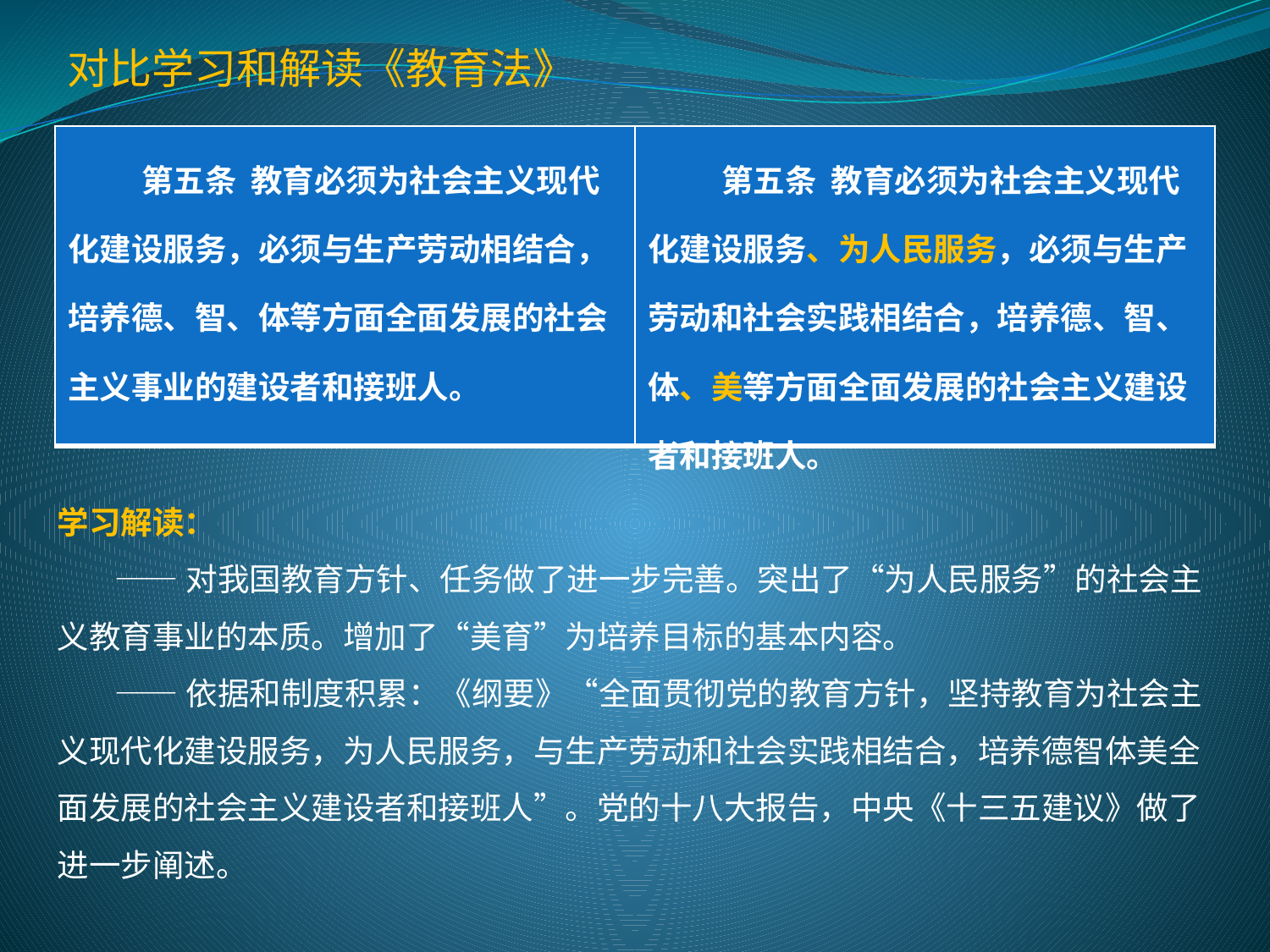

对比学习和解读《教育法》
| 第五条 教育必须为社会主义现代化建设服务，必须与生产劳动相结合，培养德、智、体等方面全面发展的社会主义事业的建设者和接班人。 | 第五条 教育必须为社会主义现代化建设服务、为人民服务，必须与生产劳动和社会实践相结合，培养德、智、体、美等方面全面发展的社会主义建设者和接班人。 |
| --- | --- |
学习解读：
        ——对我国教育方针、任务做了进一步完善。突出了“为人民服务”的社会主义教育事业的本质。增加了“美育”为培养目标的基本内容。
        ——依据和制度积累：《纲要》“全面贯彻党的教育方针，坚持教育为社会主义现代化建设服务，为人民服务，与生产劳动和社会实践相结合，培养德智体美全面发展的社会主义建设者和接班人”。党的十八大报告，中央《十三五建议》做了进一步阐述。